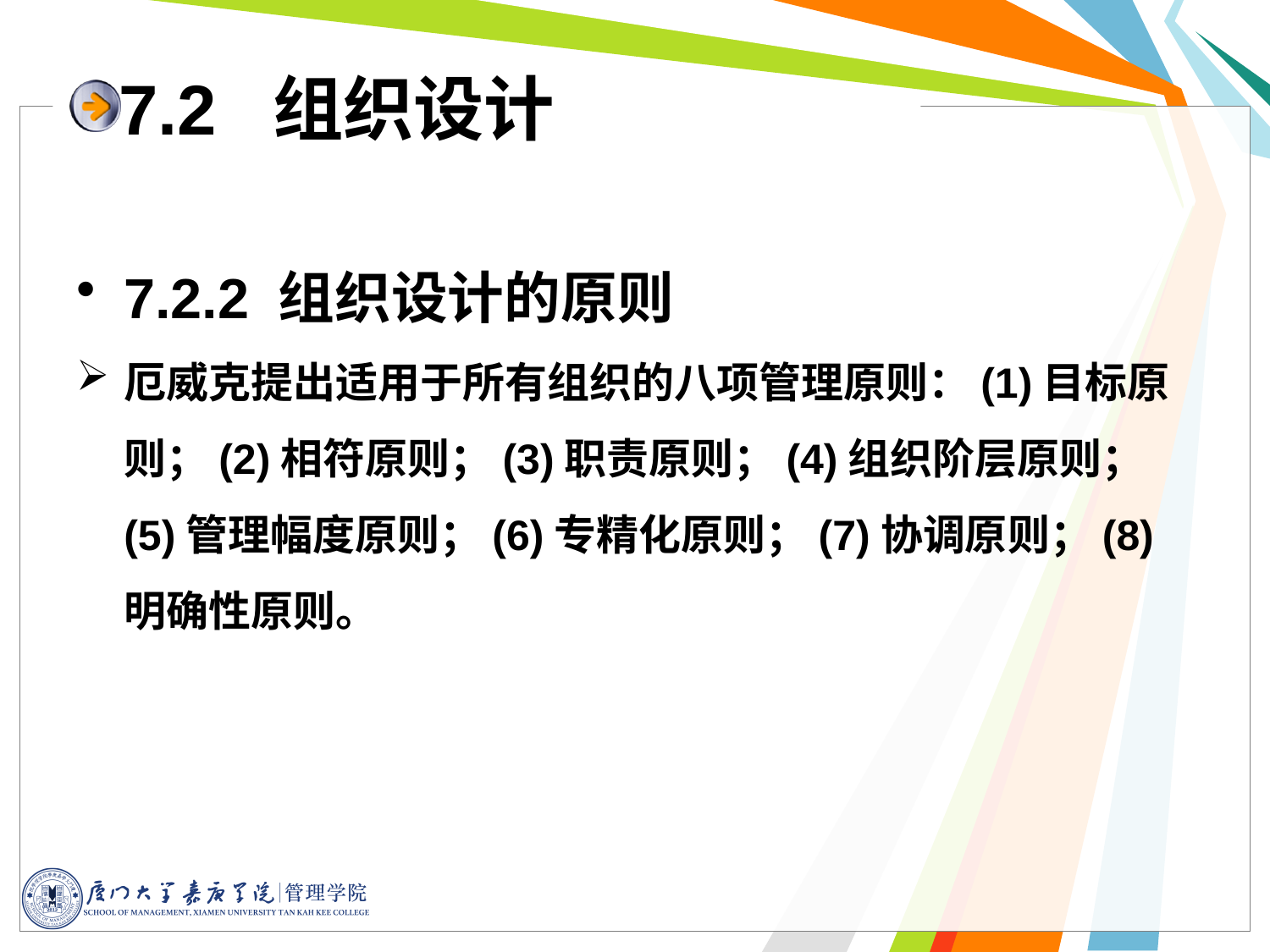

# 7.2  组织设计
7.2.2 组织设计的原则
厄威克提出适用于所有组织的八项管理原则：(1)目标原则；(2)相符原则；(3)职责原则；(4)组织阶层原则；(5)管理幅度原则；(6)专精化原则；(7)协调原则；(8)明确性原则。